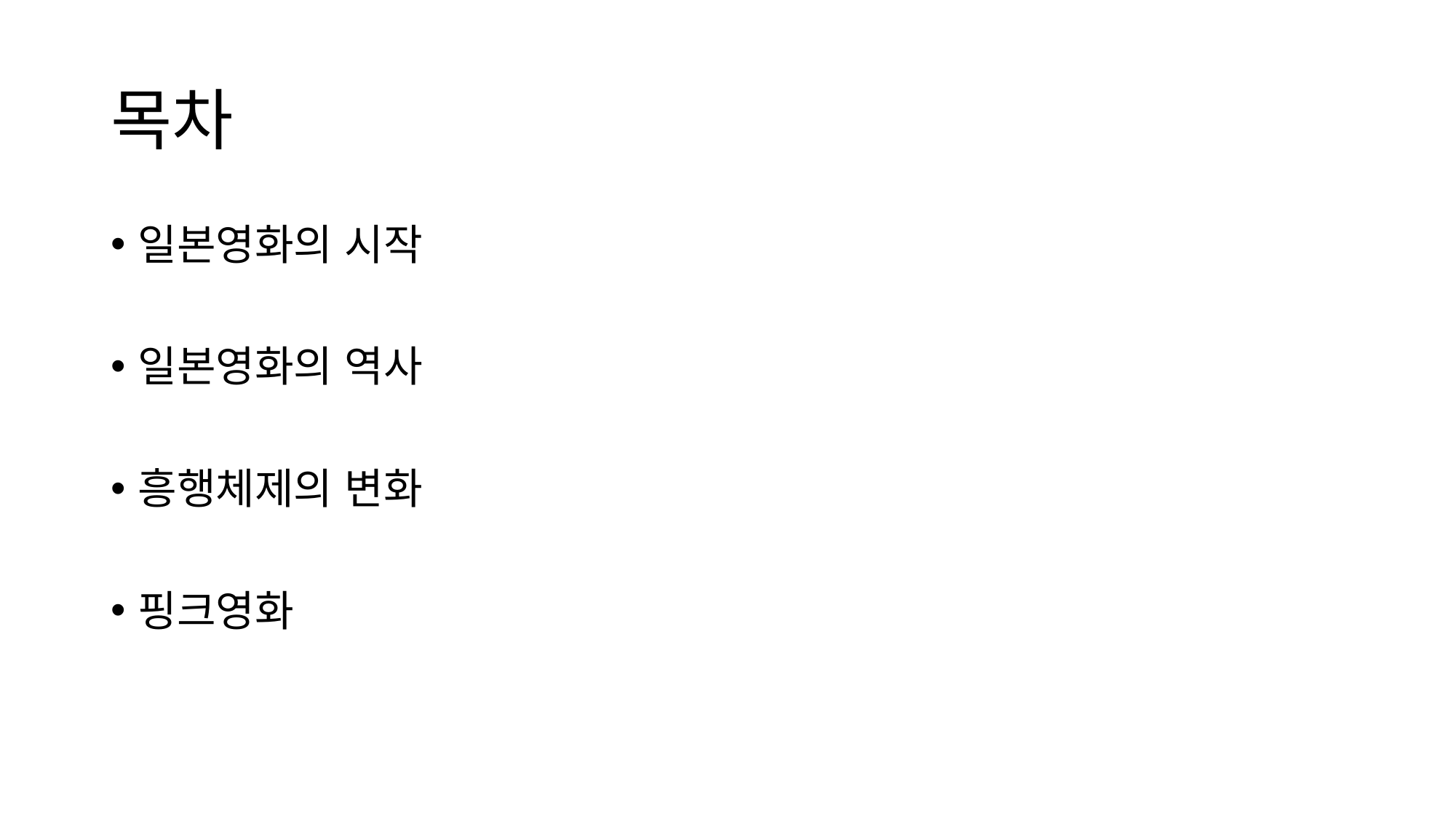

# 목차
일본영화의 시작

일본영화의 역사

흥행체제의 변화

핑크영화